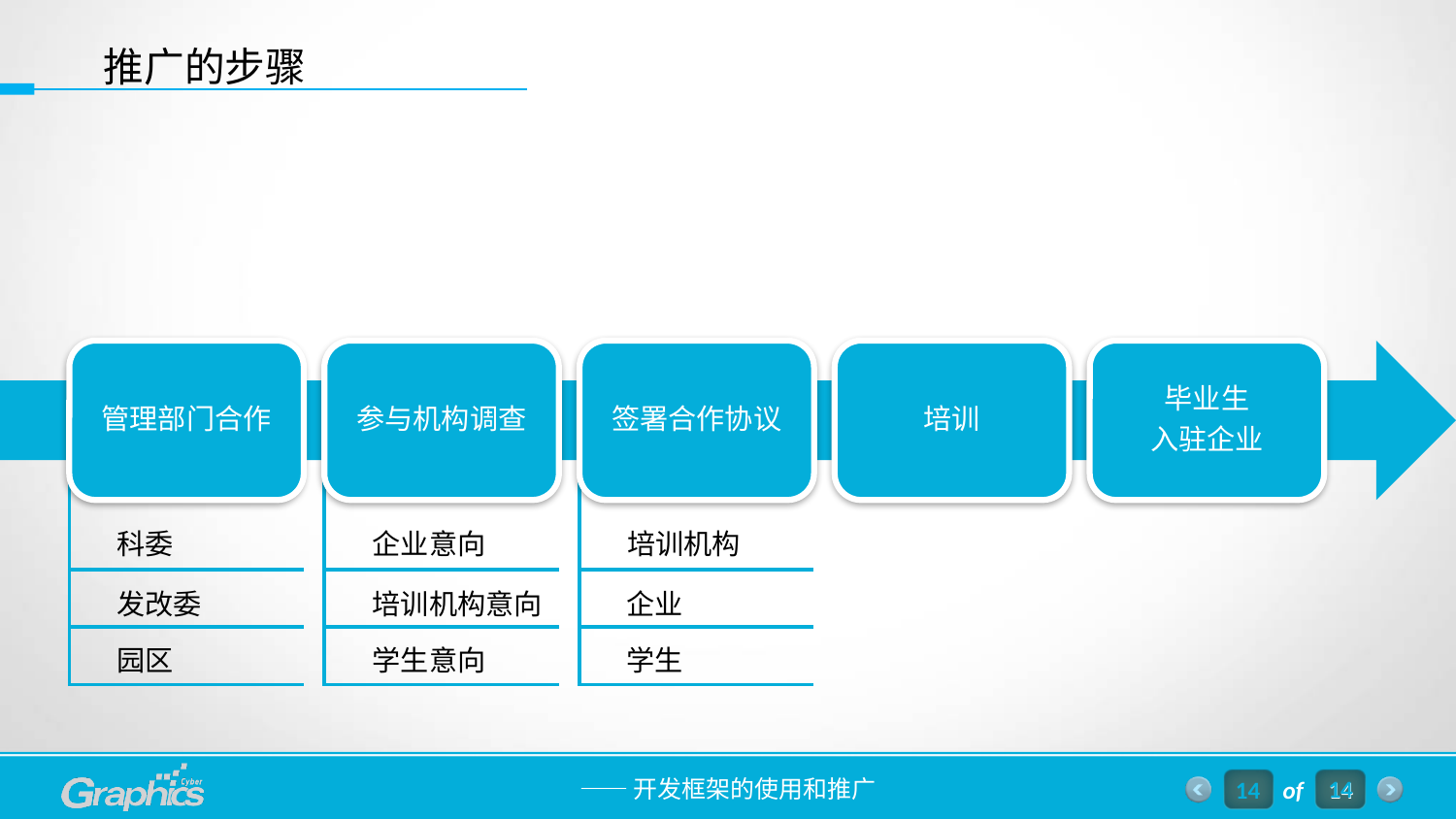

推广的步骤

管理部门合作

参与机构调查

签署合作协议

培训

毕业生
入驻企业
    科委
    发改委
    园区
    企业意向
    培训机构意向
    学生意向
    培训机构
    企业
    学生
14
14